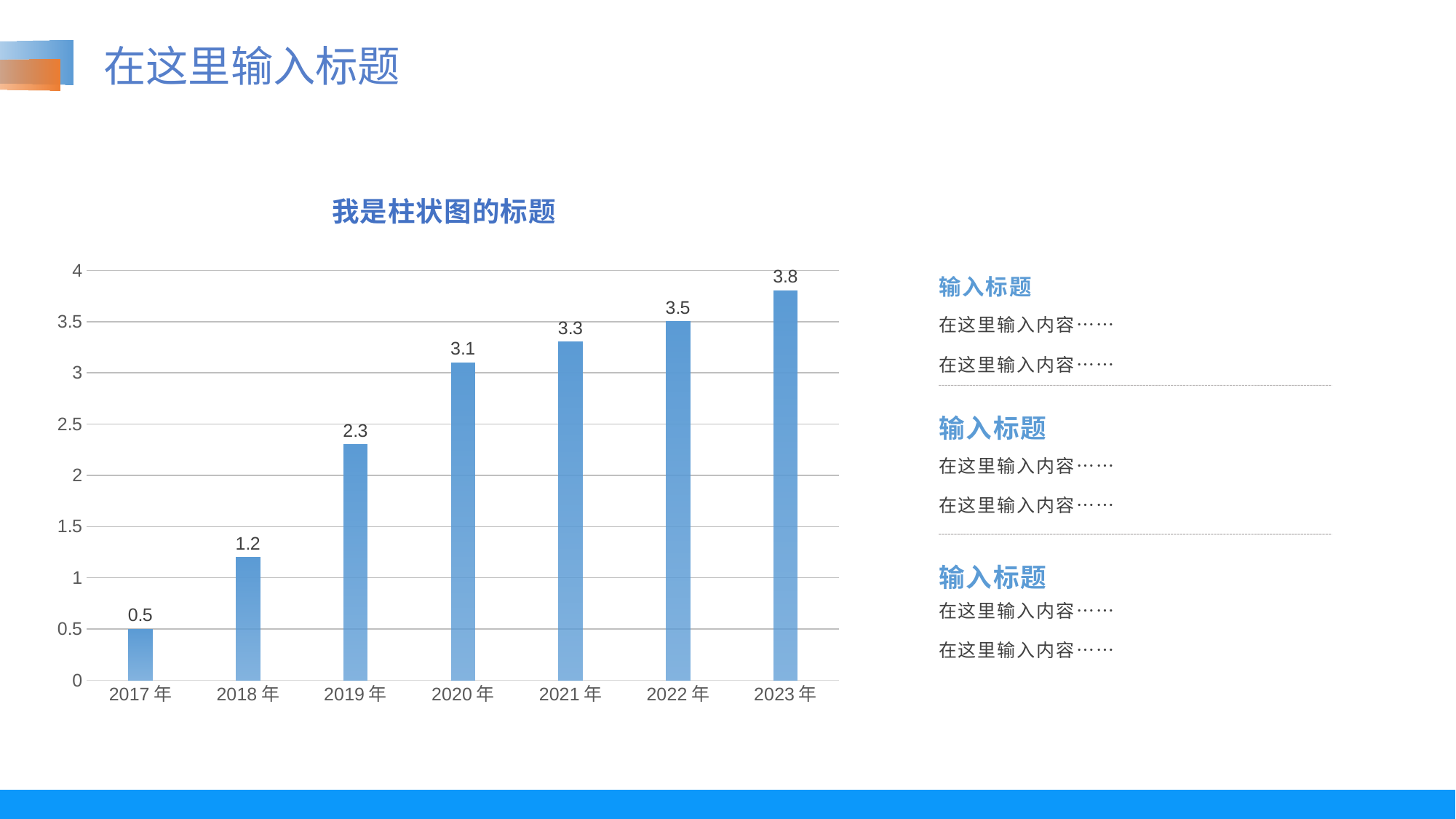

在这里输入标题

### Chart: 我是柱状图的标题

| Category |  |
|---|---|
| 2017年 | 0.5 |
| 2018年 | 1.2 |
| 2019年 | 2.3 |
| 2020年 | 3.1 |
| 2021年 | 3.3 |
| 2022年 | 3.5 |
| 2023年 | 3.8 |
输入标题
在这里输入内容……
在这里输入内容……

输入标题
在这里输入内容……
在这里输入内容……
输入标题
在这里输入内容……
在这里输入内容……